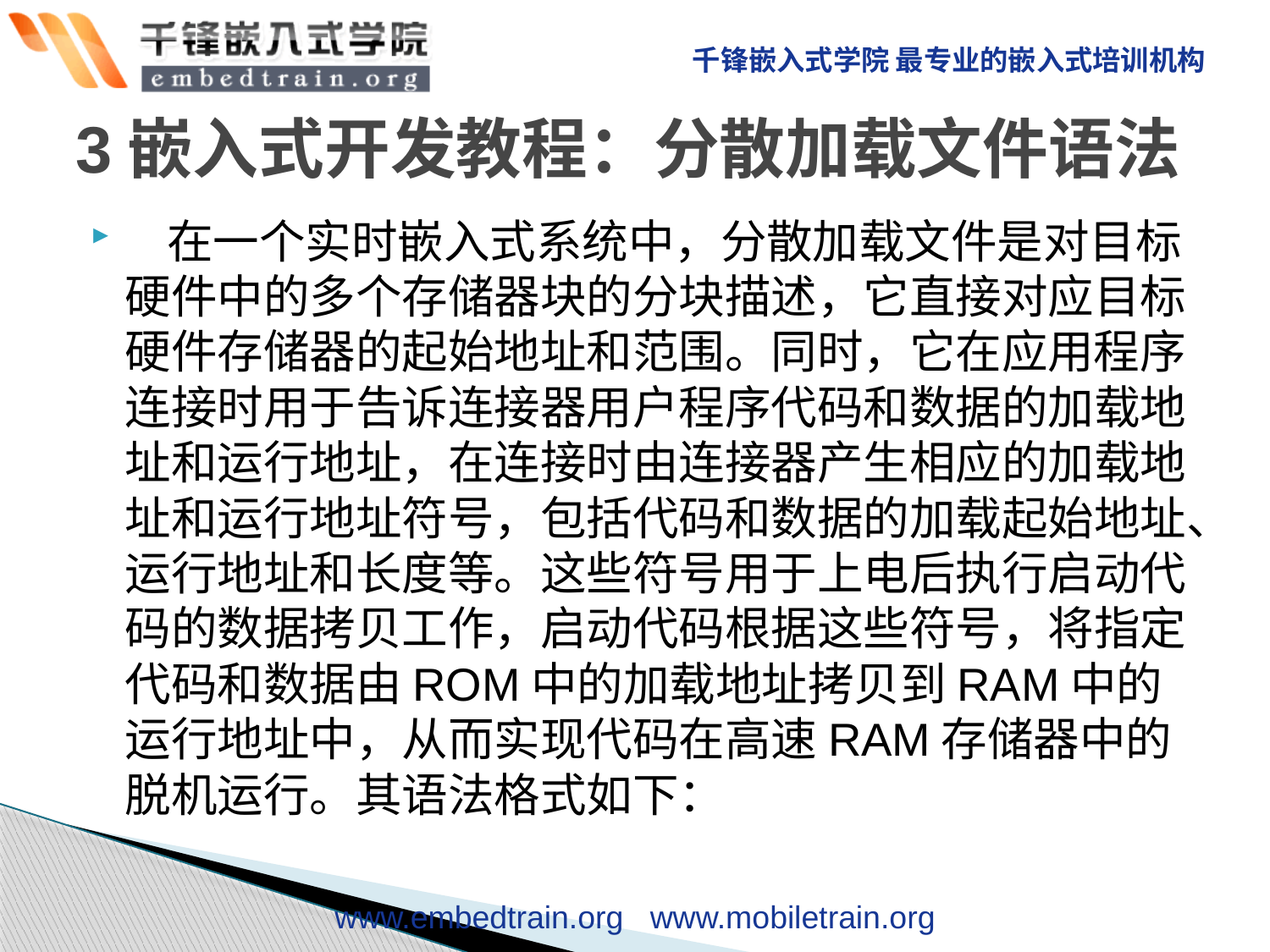

# 3嵌入式开发教程：分散加载文件语法
   在一个实时嵌入式系统中，分散加载文件是对目标硬件中的多个存储器块的分块描述，它直接对应目标硬件存储器的起始地址和范围。同时，它在应用程序连接时用于告诉连接器用户程序代码和数据的加载地址和运行地址，在连接时由连接器产生相应的加载地址和运行地址符号，包括代码和数据的加载起始地址、运行地址和长度等。这些符号用于上电后执行启动代码的数据拷贝工作，启动代码根据这些符号，将指定代码和数据由ROM中的加载地址拷贝到RAM中的运行地址中，从而实现代码在高速RAM存储器中的脱机运行。其语法格式如下：